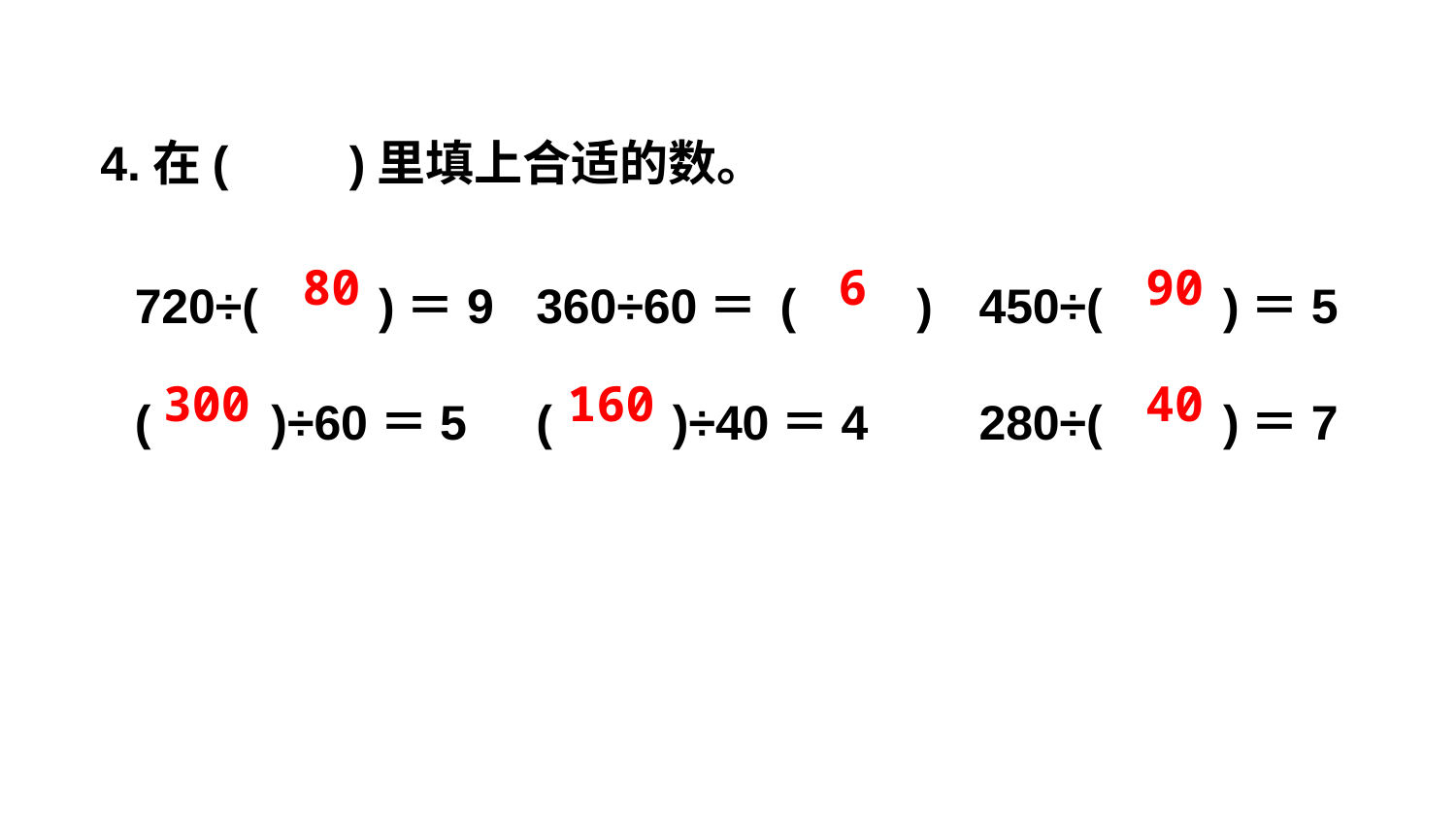

4.在(　　)里填上合适的数。
720÷(　　)＝9
(　　)÷60＝5
360÷60＝ (　　)
(　　)÷40＝4
450÷(　　)＝5
280÷(　　)＝7
80
6
90
300
160
40